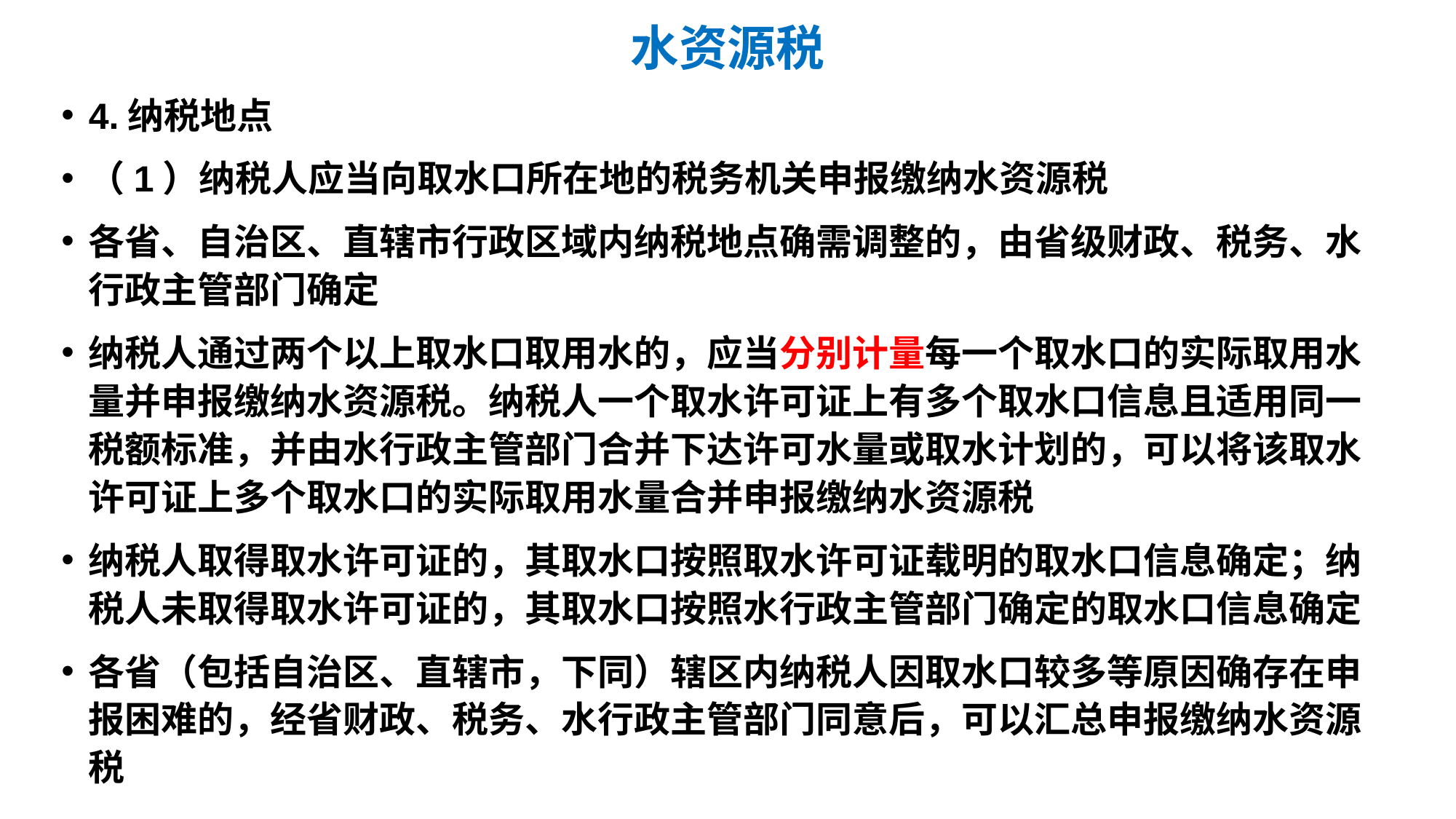

# 水资源税
4.纳税地点
（1）纳税人应当向取水口所在地的税务机关申报缴纳水资源税
各省、自治区、直辖市行政区域内纳税地点确需调整的，由省级财政、税务、水行政主管部门确定
纳税人通过两个以上取水口取用水的，应当分别计量每一个取水口的实际取用水量并申报缴纳水资源税。纳税人一个取水许可证上有多个取水口信息且适用同一税额标准，并由水行政主管部门合并下达许可水量或取水计划的，可以将该取水许可证上多个取水口的实际取用水量合并申报缴纳水资源税
纳税人取得取水许可证的，其取水口按照取水许可证载明的取水口信息确定；纳税人未取得取水许可证的，其取水口按照水行政主管部门确定的取水口信息确定
各省（包括自治区、直辖市，下同）辖区内纳税人因取水口较多等原因确存在申报困难的，经省财政、税务、水行政主管部门同意后，可以汇总申报缴纳水资源税